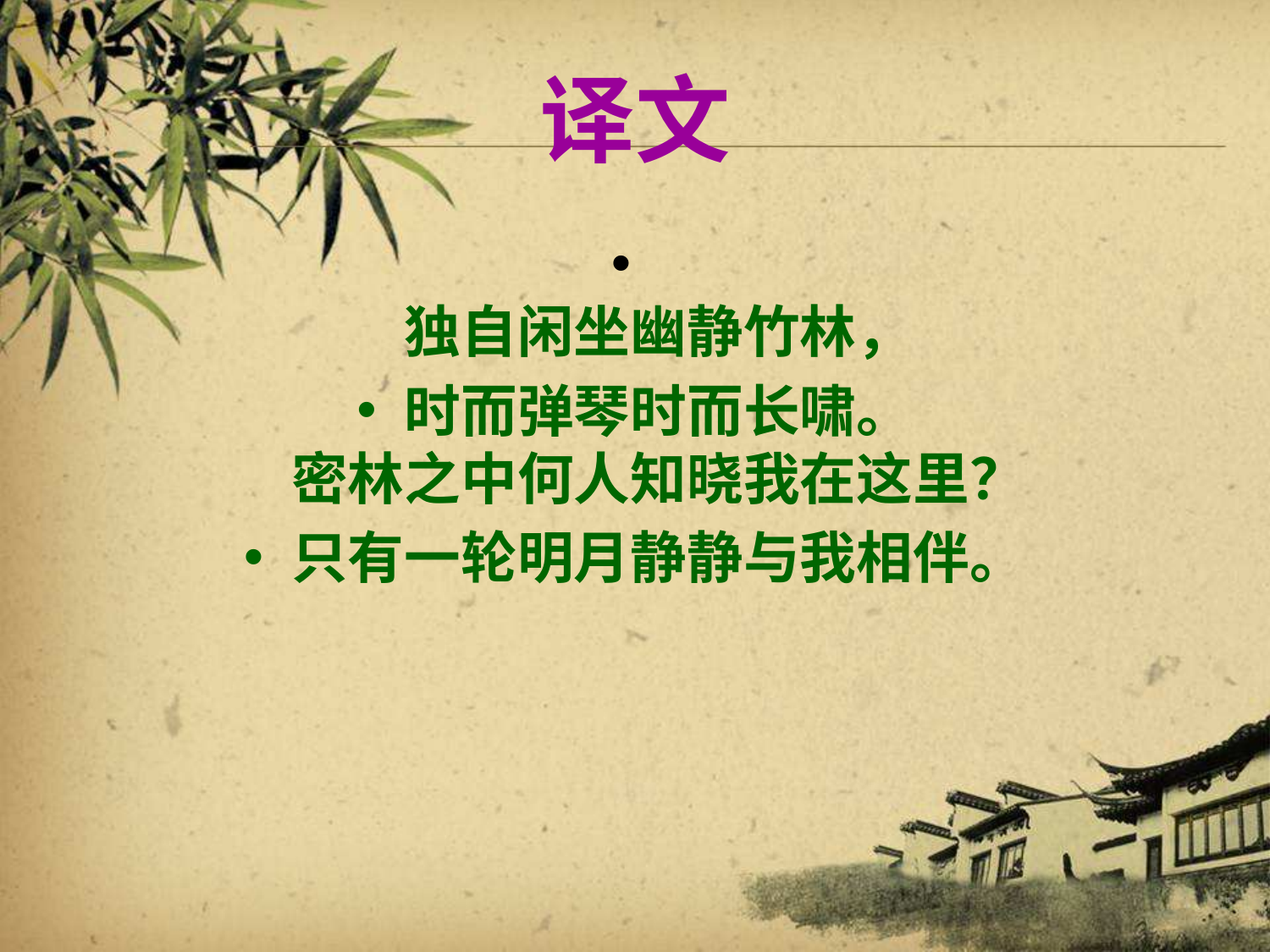

# 译文
独自闲坐幽静竹林，
时而弹琴时而长啸。
密林之中何人知晓我在这里？
只有一轮明月静静与我相伴。